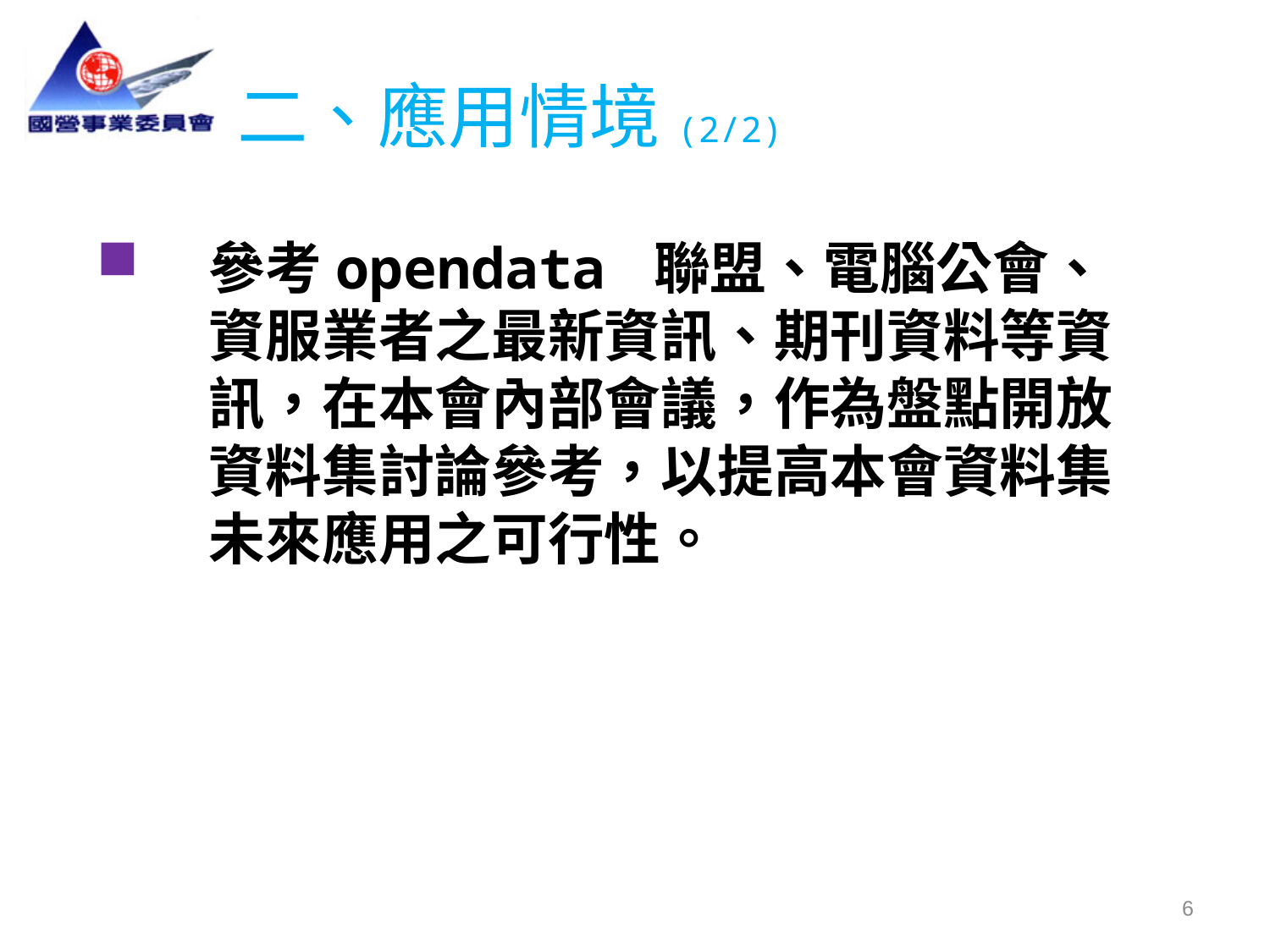

二、應用情境(2/2)
參考opendata 聯盟、電腦公會、資服業者之最新資訊、期刊資料等資訊，在本會內部會議，作為盤點開放資料集討論參考，以提高本會資料集未來應用之可行性。立推動策略會報，建立各組室業務聯繫窗口。
6